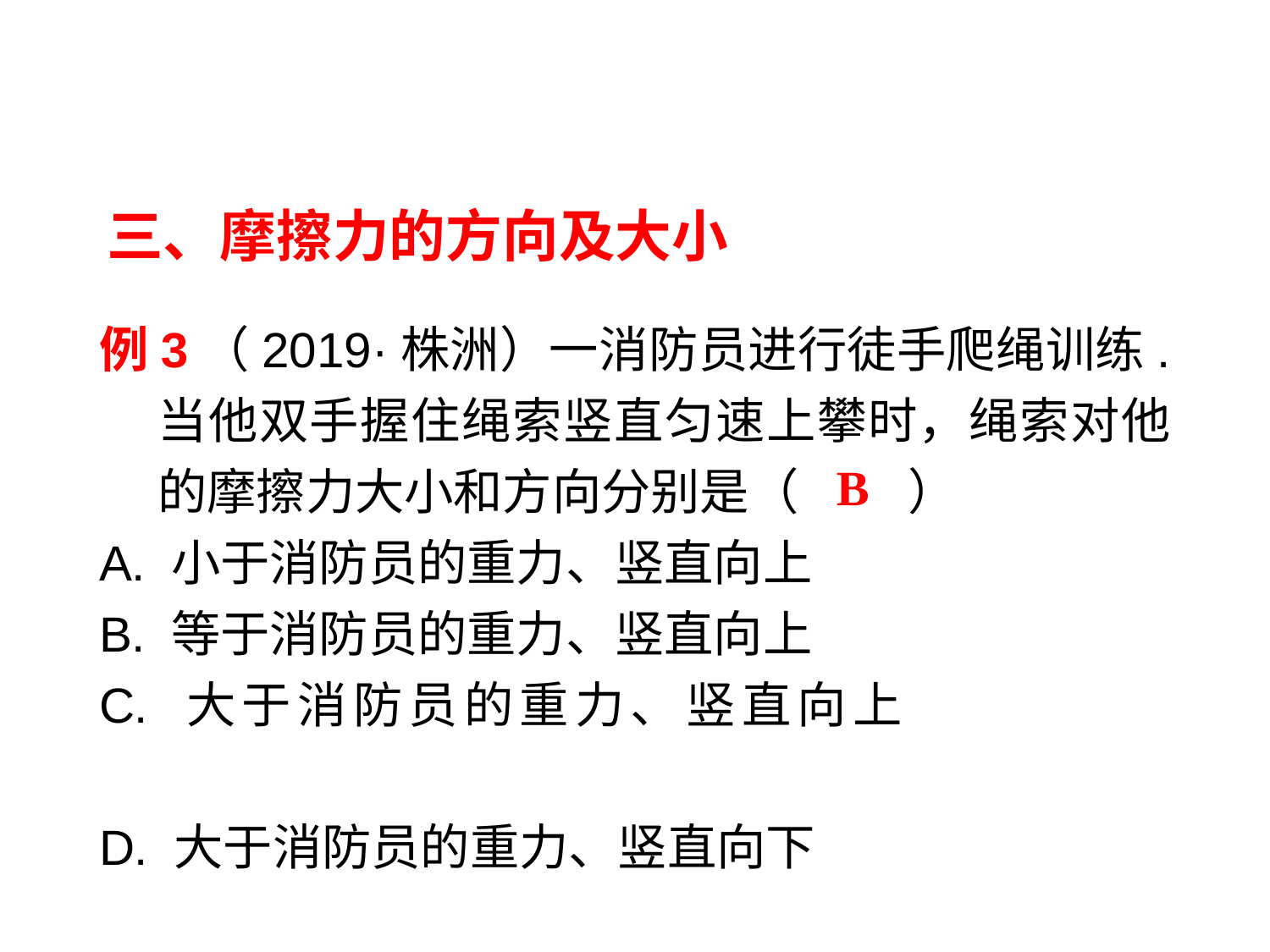

三、摩擦力的方向及大小
例3（2019·株洲）一消防员进行徒手爬绳训练. 当他双手握住绳索竖直匀速上攀时，绳索对他的摩擦力大小和方向分别是（　 　）
A. 小于消防员的重力、竖直向上
B. 等于消防员的重力、竖直向上
C. 大于消防员的重力、竖直向上
D. 大于消防员的重力、竖直向下
B